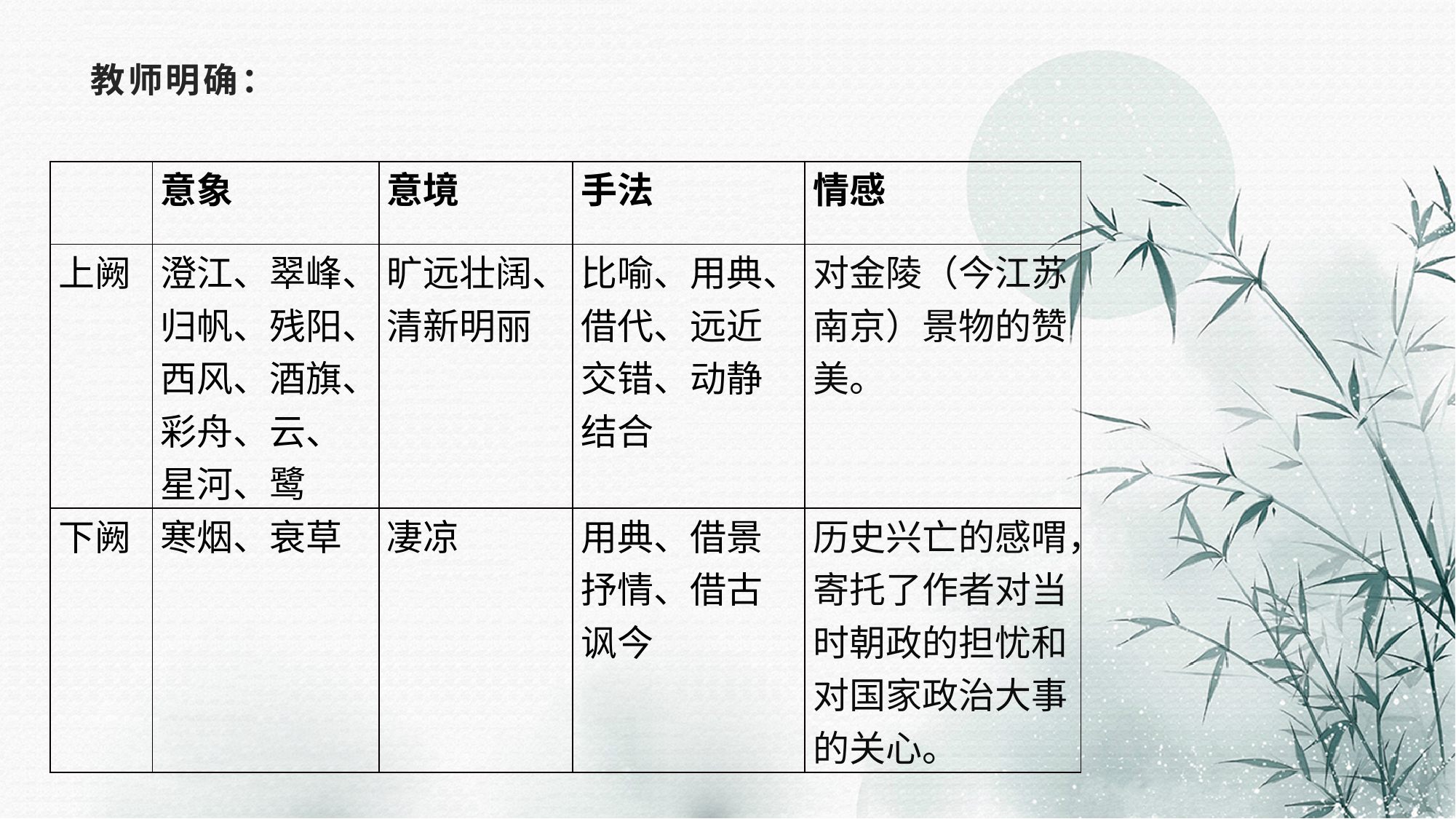

# 教师明确：
|  | 意象 | 意境 | 手法 | 情感 |
| --- | --- | --- | --- | --- |
| 上阙 | 澄江、翠峰、归帆、残阳、西风、酒旗、彩舟、云、星河、鹭 | 旷远壮阔、清新明丽 | 比喻、用典、借代、远近交错、动静结合 | 对金陵（今江苏南京）景物的赞美。 |
| 下阙 | 寒烟、衰草 | 凄凉 | 用典、借景抒情、借古讽今 | 历史兴亡的感喟，寄托了作者对当时朝政的担忧和对国家政治大事的关心。 |